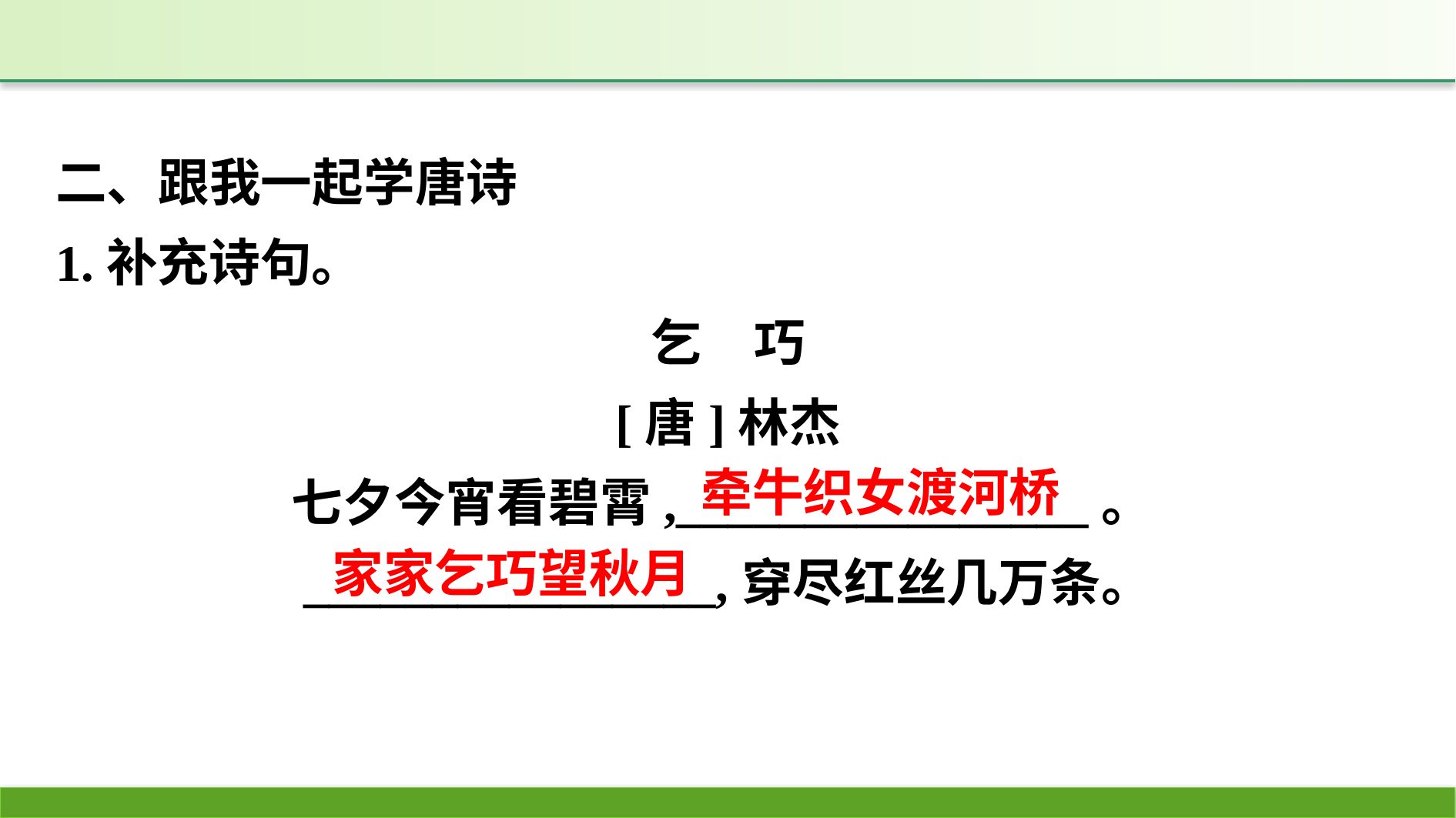

二、跟我一起学唐诗
1.补充诗句。
乞　巧
[唐]林杰
七夕今宵看碧霄,________________。
________________,穿尽红丝几万条。
牵牛织女渡河桥
家家乞巧望秋月